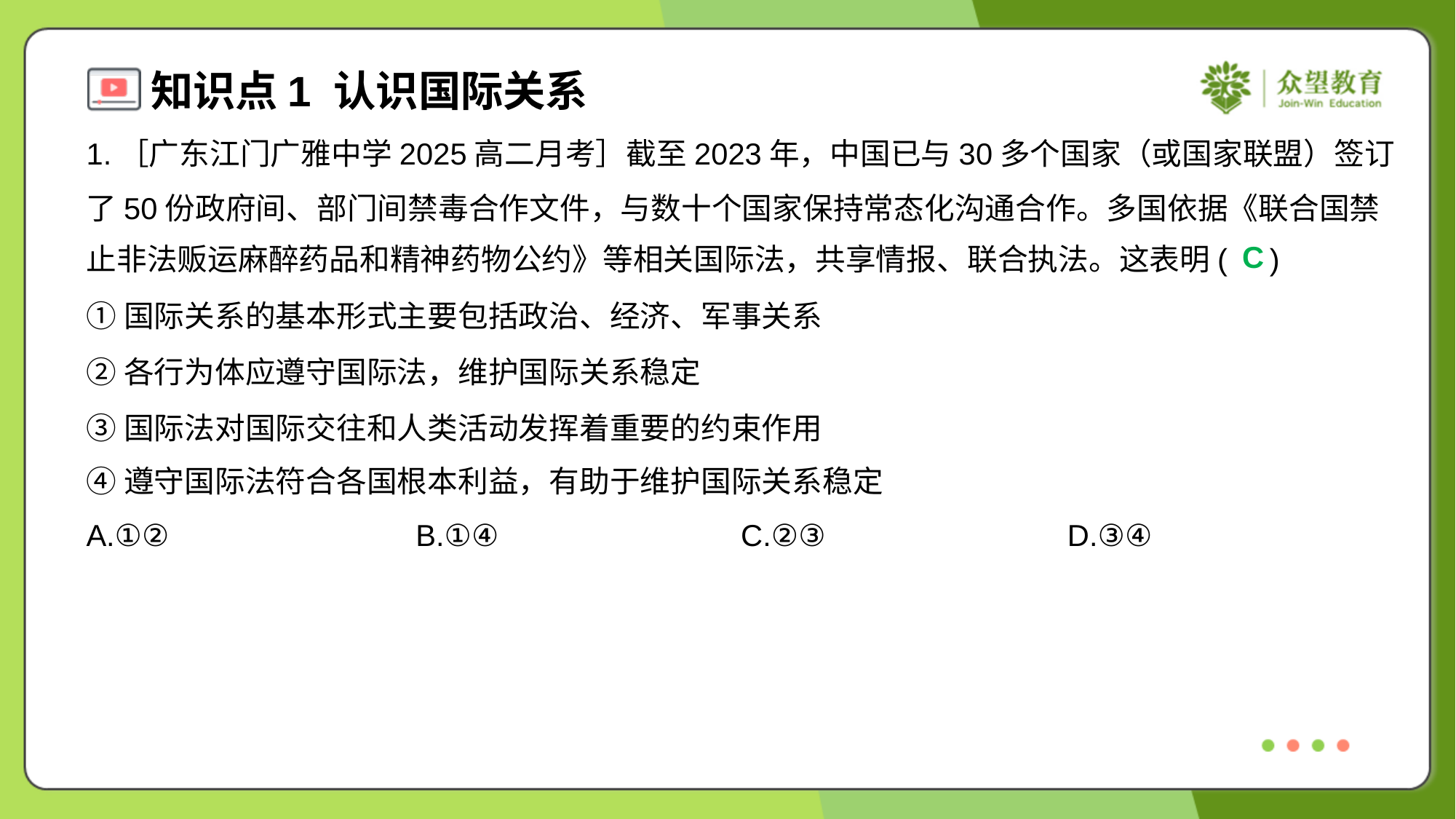

1.［广东江门广雅中学2025高二月考］截至2023年，中国已与30多个国家（或国家联盟）签订
了50份政府间、部门间禁毒合作文件，与数十个国家保持常态化沟通合作。多国依据《联合国禁
止非法贩运麻醉药品和精神药物公约》等相关国际法，共享情报、联合执法。这表明(     )
C
①国际关系的基本形式主要包括政治、经济、军事关系
②各行为体应遵守国际法，维护国际关系稳定
③国际法对国际交往和人类活动发挥着重要的约束作用
④遵守国际法符合各国根本利益，有助于维护国际关系稳定
A.①②	B.①④	C.②③	D.③④